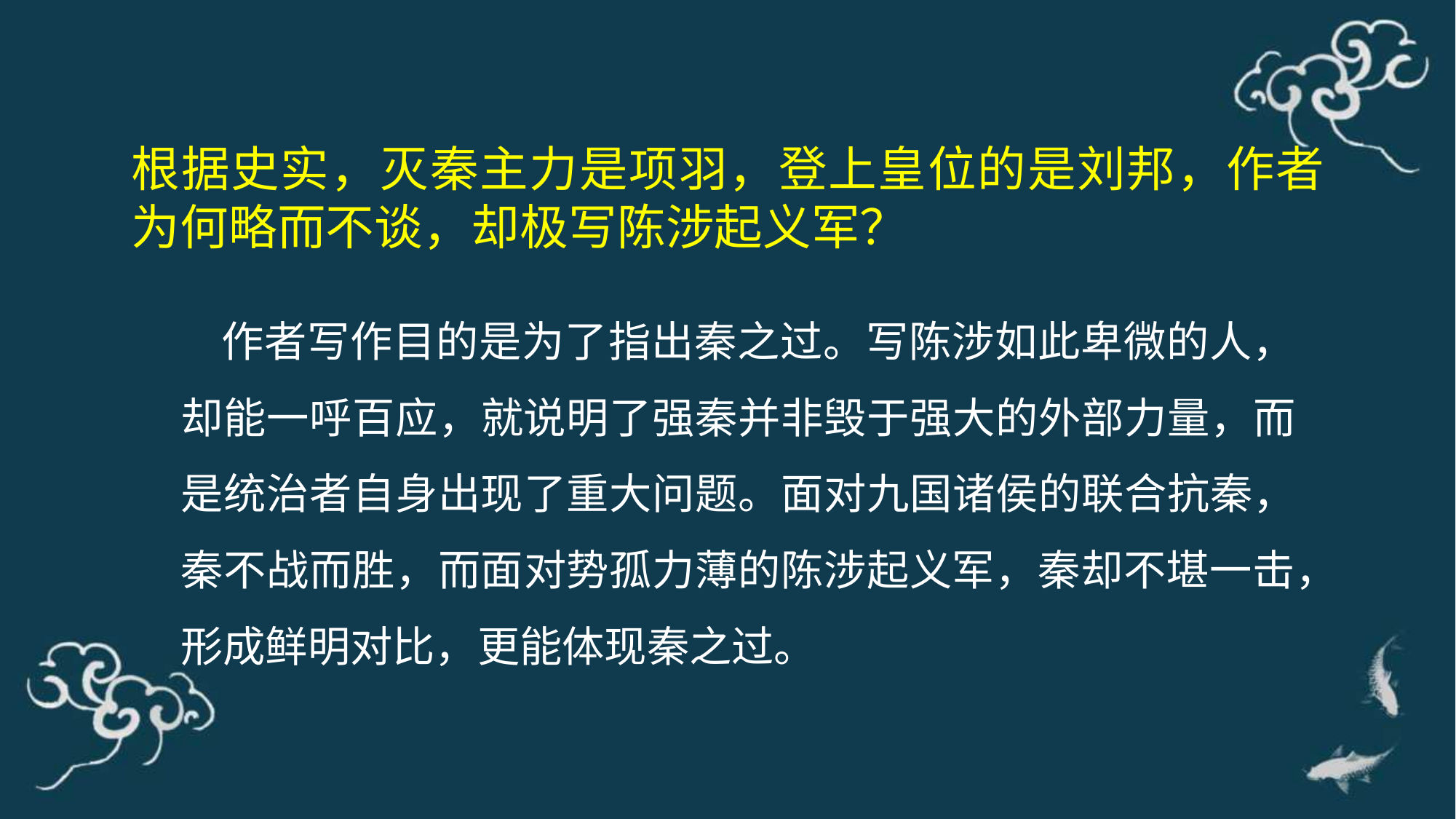

根据史实，灭秦主力是项羽，登上皇位的是刘邦，作者为何略而不谈，却极写陈涉起义军？

   作者写作目的是为了指出秦之过。写陈涉如此卑微的人，却能一呼百应，就说明了强秦并非毁于强大的外部力量，而是统治者自身出现了重大问题。面对九国诸侯的联合抗秦，秦不战而胜，而面对势孤力薄的陈涉起义军，秦却不堪一击，形成鲜明对比，更能体现秦之过。